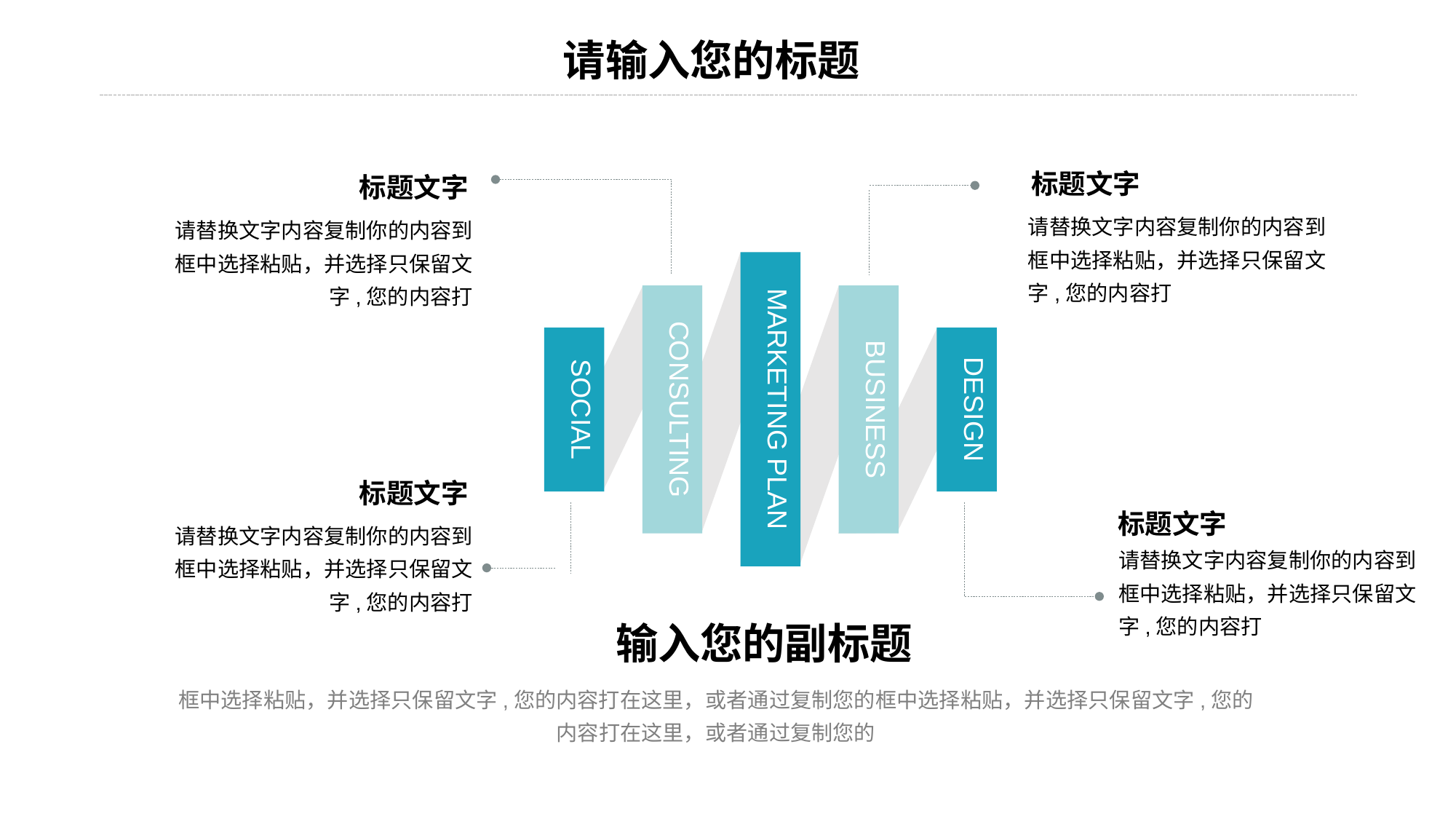

标题文字
请替换文字内容复制你的内容到框中选择粘贴，并选择只保留文字,您的内容打
标题文字
请替换文字内容复制你的内容到框中选择粘贴，并选择只保留文字,您的内容打

MARKETING PLAN
SOCIAL
DESIGN
CONSULTING
BUSINESS
标题文字
请替换文字内容复制你的内容到框中选择粘贴，并选择只保留文字,您的内容打
标题文字
请替换文字内容复制你的内容到框中选择粘贴，并选择只保留文字,您的内容打
输入您的副标题
框中选择粘贴，并选择只保留文字,您的内容打在这里，或者通过复制您的框中选择粘贴，并选择只保留文字,您的内容打在这里，或者通过复制您的
22